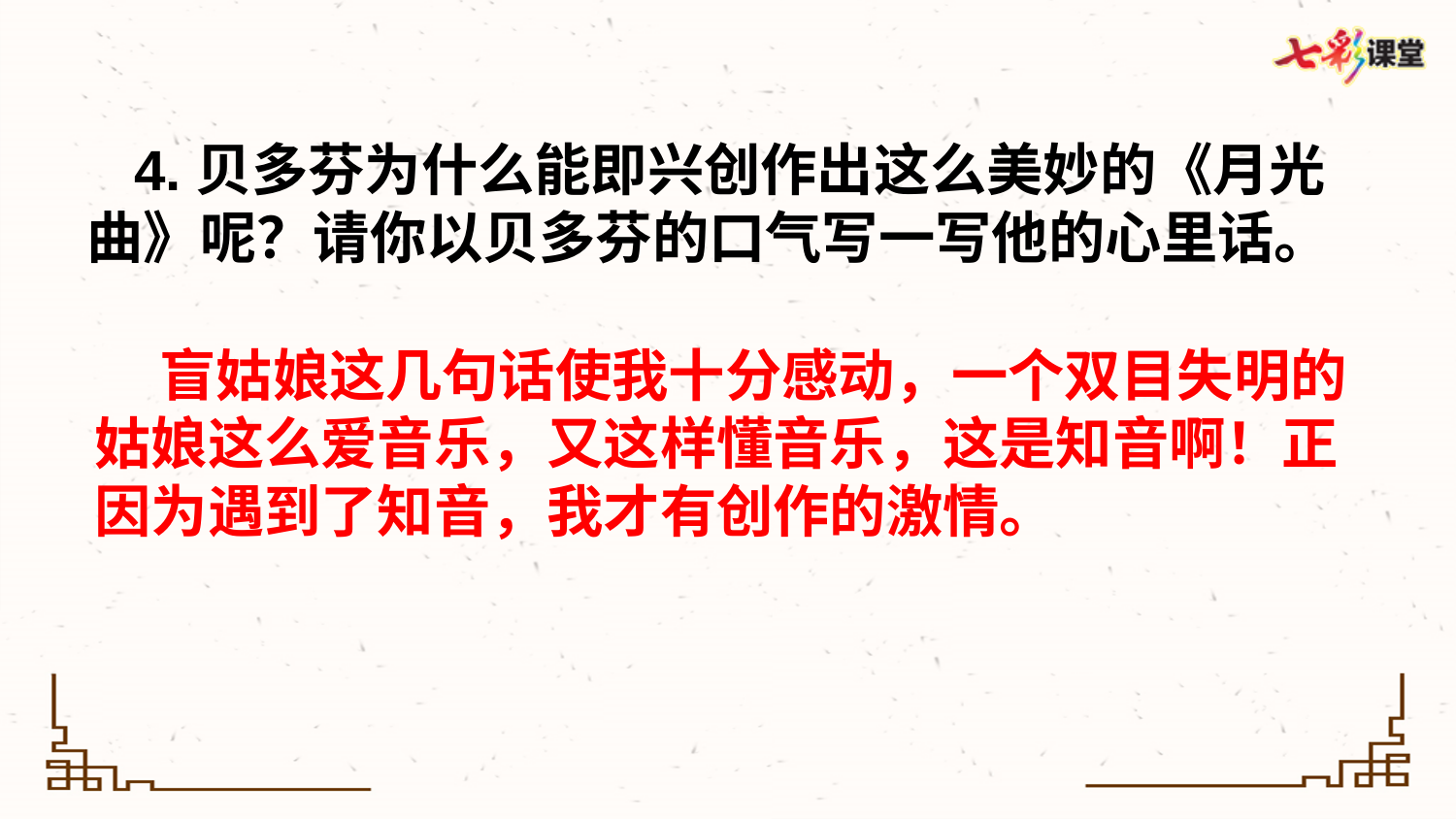

4.贝多芬为什么能即兴创作出这么美妙的《月光曲》呢？请你以贝多芬的口气写一写他的心里话。
    盲姑娘这几句话使我十分感动，一个双目失明的姑娘这么爱音乐，又这样懂音乐，这是知音啊！正因为遇到了知音，我才有创作的激情。